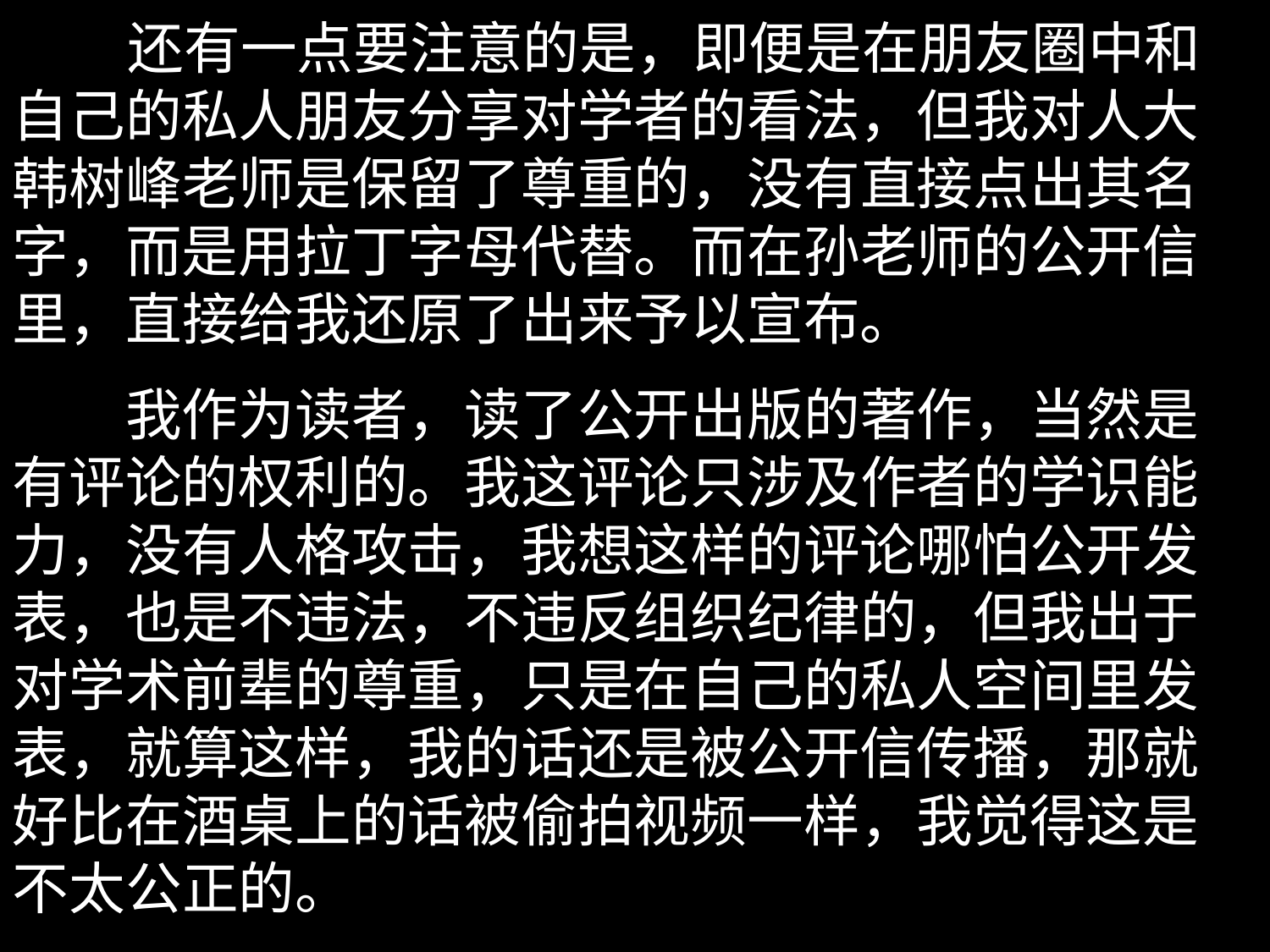

还有一点要注意的是，即便是在朋友圈中和自己的私人朋友分享对学者的看法，但我对人大韩树峰老师是保留了尊重的，没有直接点出其名字，而是用拉丁字母代替。而在孙老师的公开信里，直接给我还原了出来予以宣布。
　　我作为读者，读了公开出版的著作，当然是有评论的权利的。我这评论只涉及作者的学识能力，没有人格攻击，我想这样的评论哪怕公开发表，也是不违法，不违反组织纪律的，但我出于对学术前辈的尊重，只是在自己的私人空间里发表，就算这样，我的话还是被公开信传播，那就好比在酒桌上的话被偷拍视频一样，我觉得这是不太公正的。